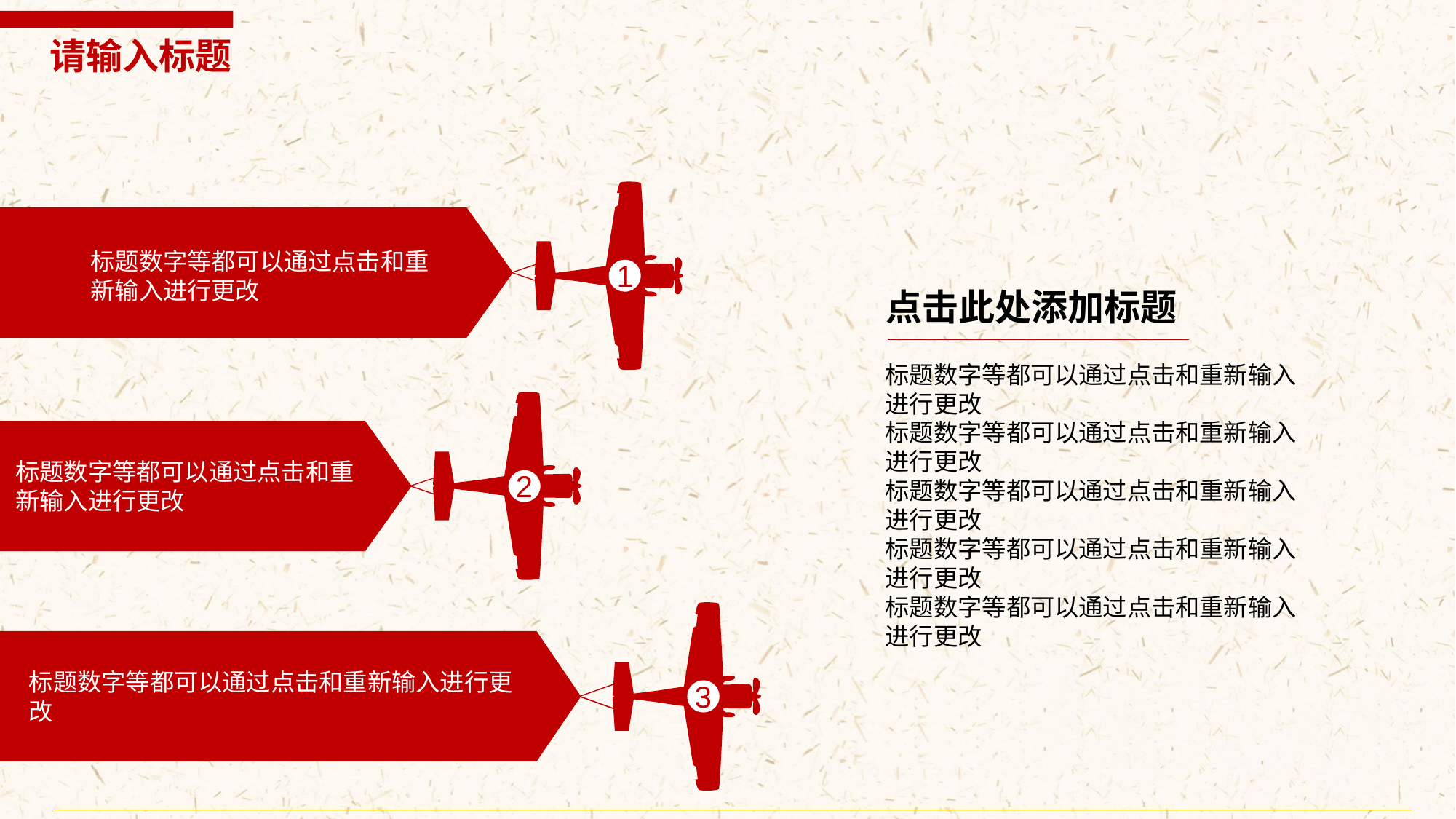

请输入标题

标题数字等都可以通过点击和重新输入进行更改

1

点击此处添加标题
标题数字等都可以通过点击和重新输入进行更改
标题数字等都可以通过点击和重新输入进行更改
标题数字等都可以通过点击和重新输入进行更改
标题数字等都可以通过点击和重新输入进行更改
标题数字等都可以通过点击和重新输入进行更改

标题数字等都可以通过点击和重新输入进行更改
2

标题数字等都可以通过点击和重新输入进行更改
3